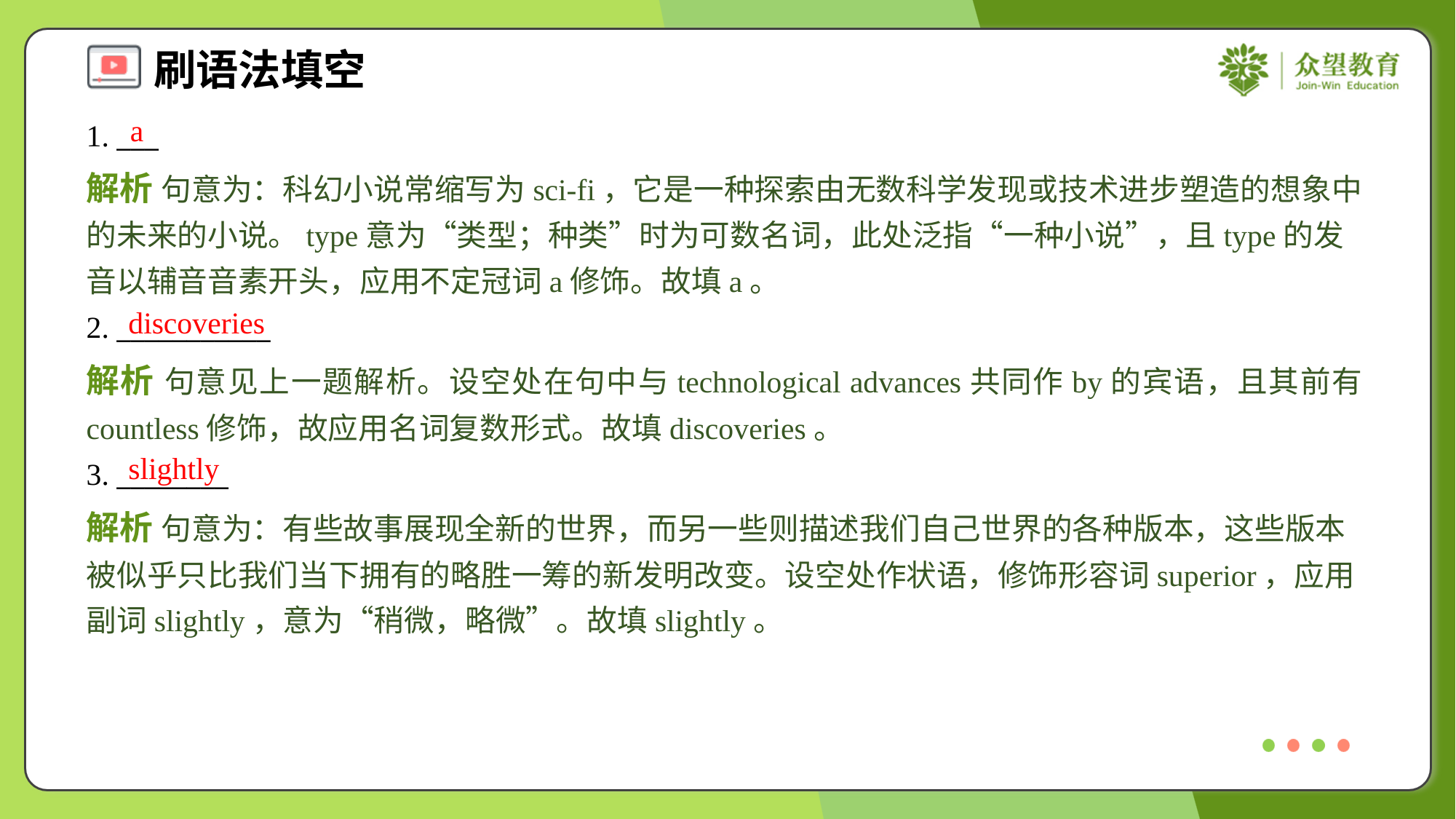

a
1. ___
解析 句意为：科幻小说常缩写为sci-fi，它是一种探索由无数科学发现或技术进步塑造的想象中的未来的小说。type意为“类型；种类”时为可数名词，此处泛指“一种小说”，且type的发音以辅音音素开头，应用不定冠词a修饰。故填a。
discoveries
2. ___________
解析 句意见上一题解析。设空处在句中与technological advances共同作by的宾语，且其前有countless修饰，故应用名词复数形式。故填discoveries。
slightly
3. ________
解析 句意为：有些故事展现全新的世界，而另一些则描述我们自己世界的各种版本，这些版本被似乎只比我们当下拥有的略胜一筹的新发明改变。设空处作状语，修饰形容词superior，应用副词slightly，意为“稍微，略微”。故填slightly。